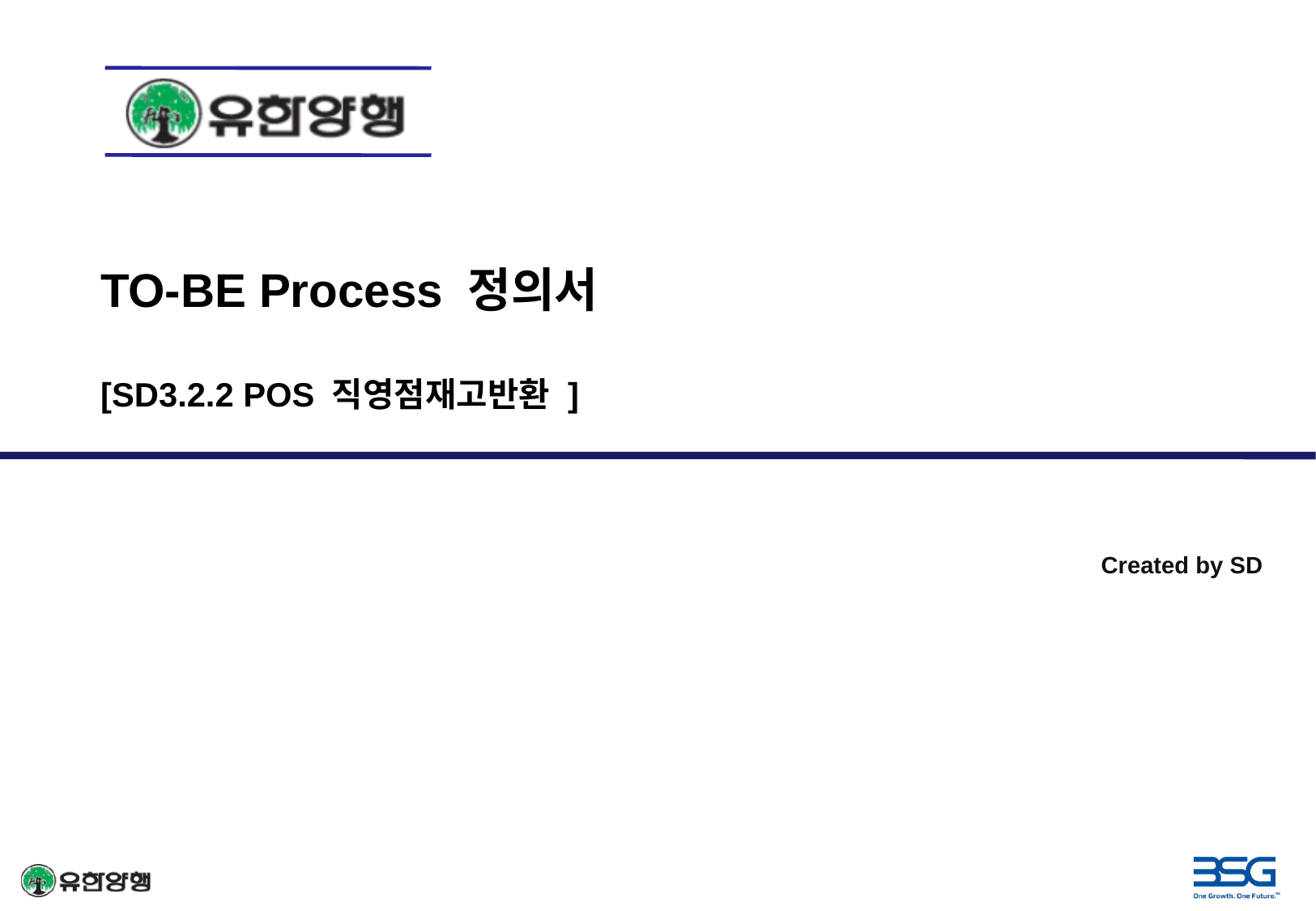

TO-BE Process 정의서
[SD3.2.2 POS 직영점재고반환 ]
Created by SD